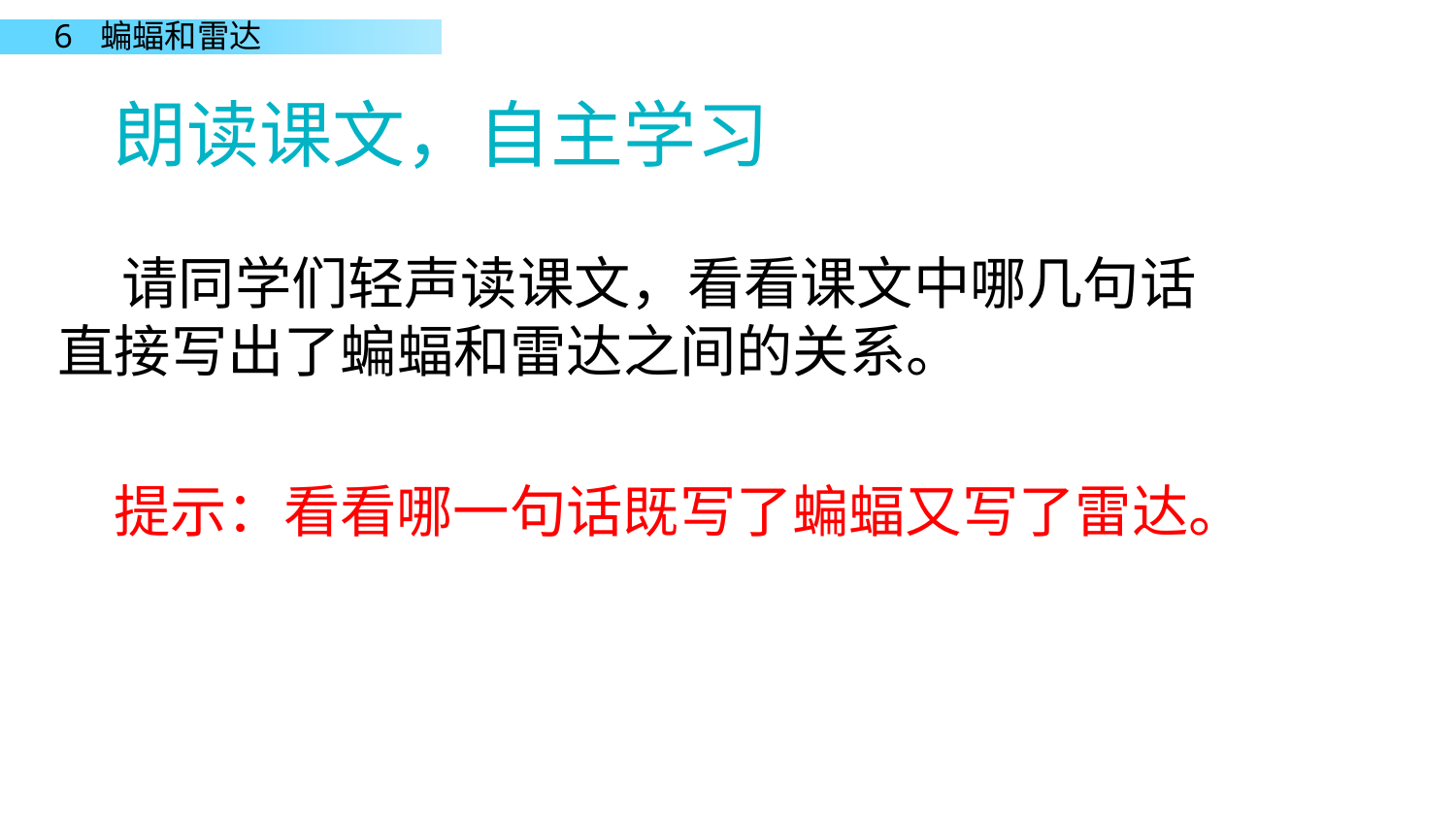

朗读课文，自主学习
    请同学们轻声读课文，看看课文中哪几句话直接写出了蝙蝠和雷达之间的关系。
提示：看看哪一句话既写了蝙蝠又写了雷达。